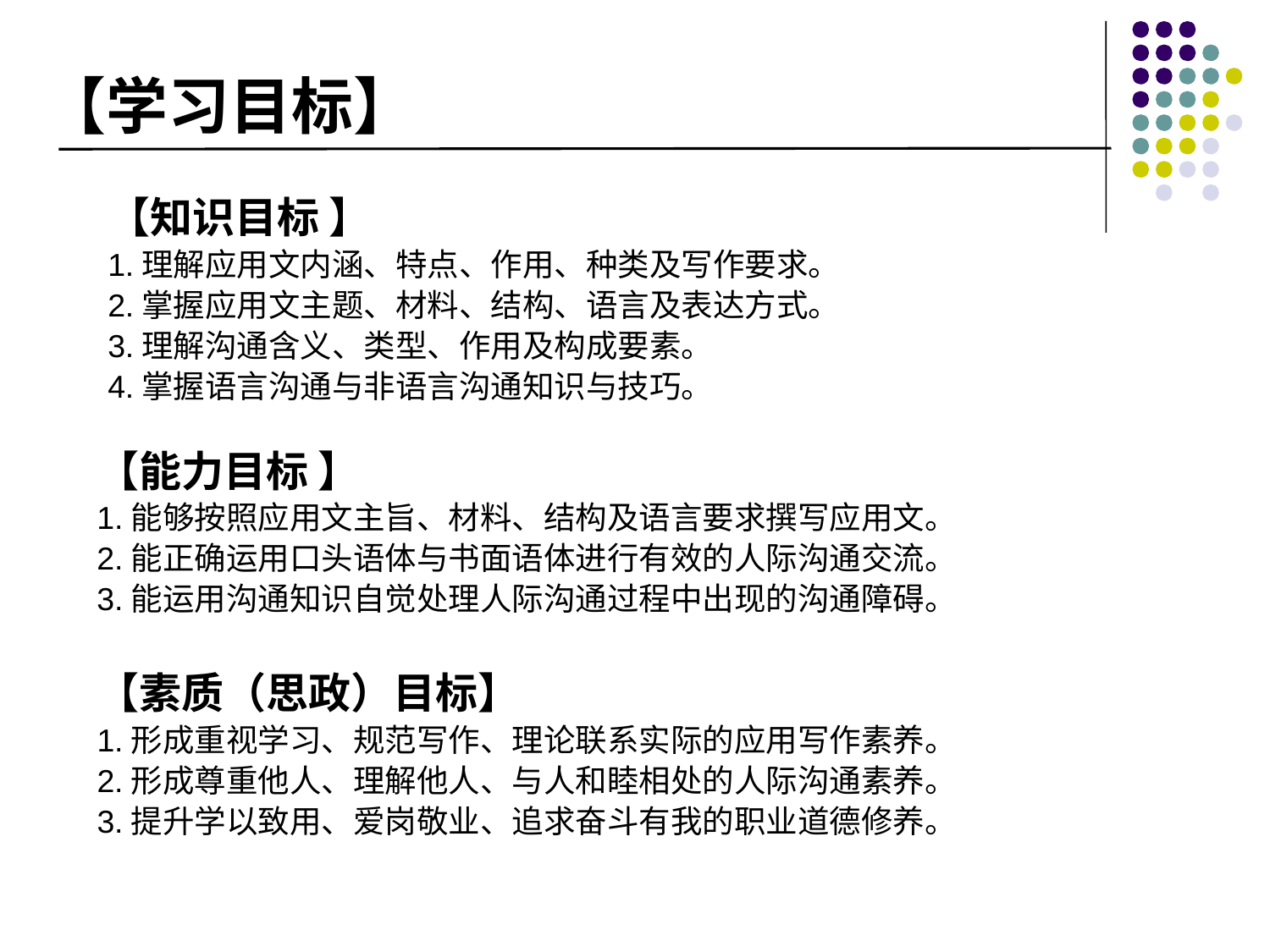

# 【学习目标】
【知识目标 】
1.理解应用文内涵、特点、作用、种类及写作要求。
2.掌握应用文主题、材料、结构、语言及表达方式。
3.理解沟通含义、类型、作用及构成要素。
4.掌握语言沟通与非语言沟通知识与技巧。
【能力目标 】
1.能够按照应用文主旨、材料、结构及语言要求撰写应用文。
2.能正确运用口头语体与书面语体进行有效的人际沟通交流。
3.能运用沟通知识自觉处理人际沟通过程中出现的沟通障碍。
【素质（思政）目标】
1.形成重视学习、规范写作、理论联系实际的应用写作素养。
2.形成尊重他人、理解他人、与人和睦相处的人际沟通素养。
3.提升学以致用、爱岗敬业、追求奋斗有我的职业道德修养。